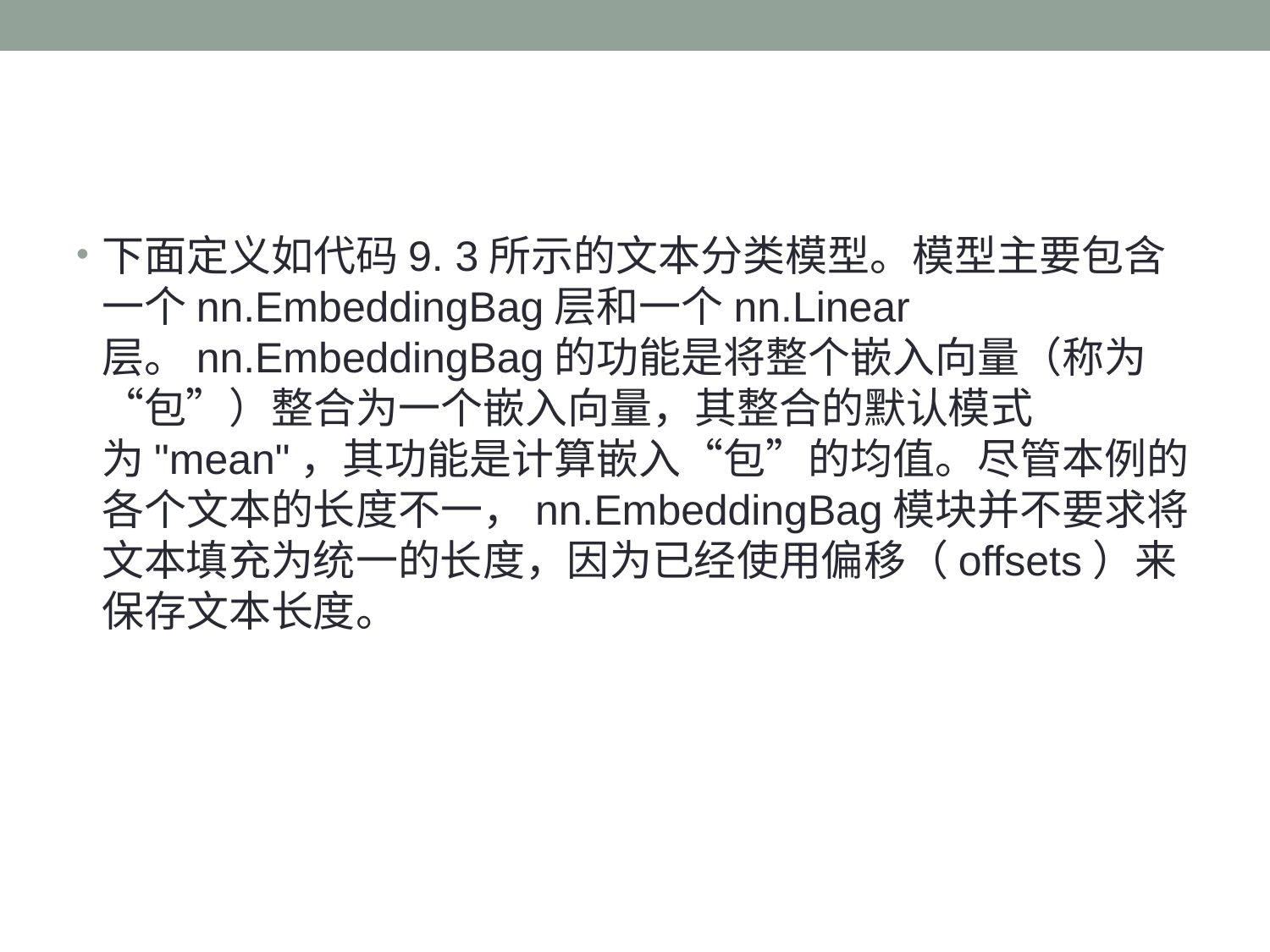

#
下面定义如代码9. 3所示的文本分类模型。模型主要包含一个nn.EmbeddingBag层和一个nn.Linear层。nn.EmbeddingBag的功能是将整个嵌入向量（称为“包”）整合为一个嵌入向量，其整合的默认模式为"mean"，其功能是计算嵌入“包”的均值。尽管本例的各个文本的长度不一，nn.EmbeddingBag模块并不要求将文本填充为统一的长度，因为已经使用偏移（offsets）来保存文本长度。